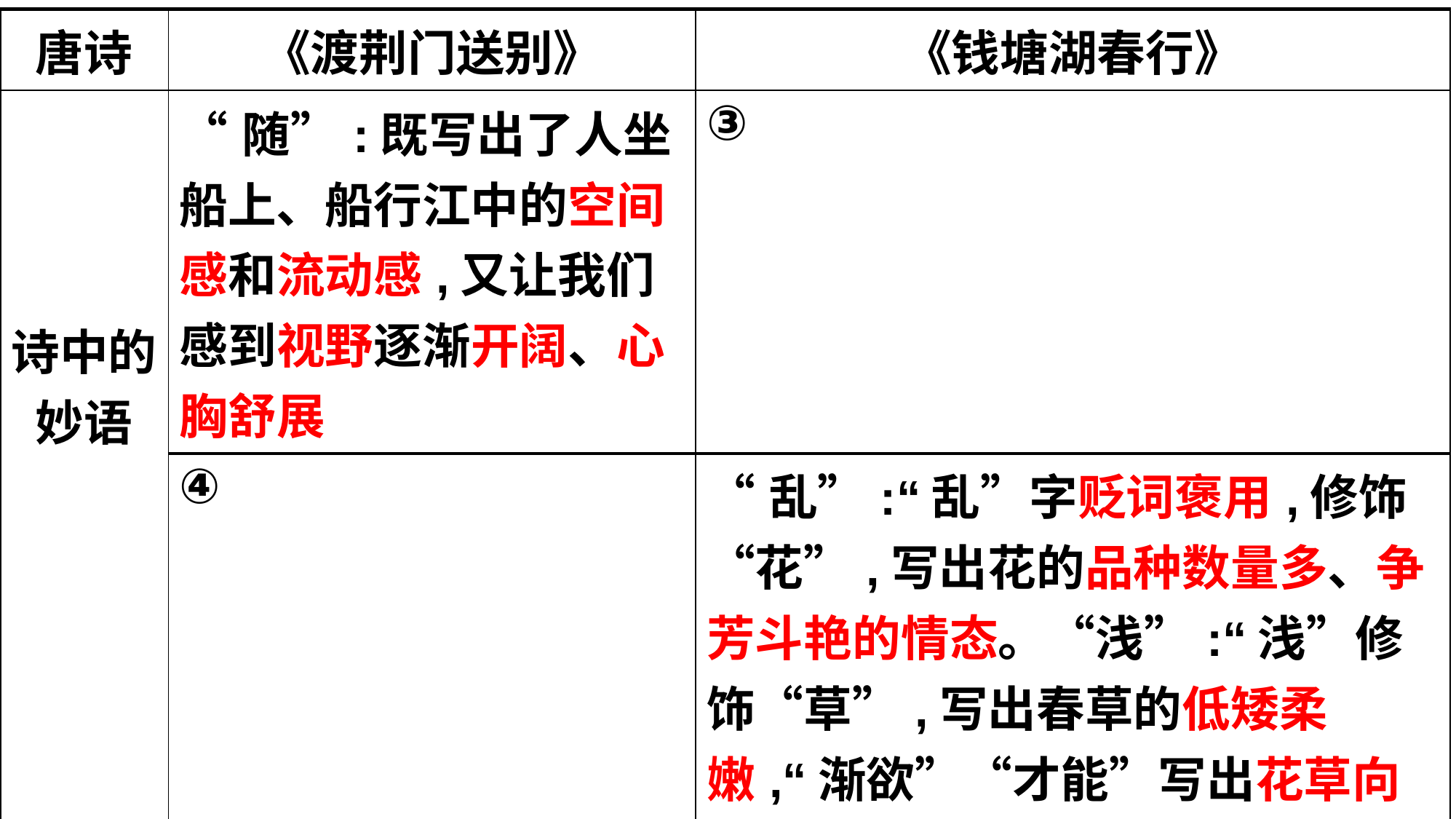

| 唐诗 | 《渡荆门送别》 | 《钱塘湖春行》 |
| --- | --- | --- |
| 诗中的 妙语 | “随”:既写出了人坐船上、船行江中的空间感和流动感,又让我们感到视野逐渐开阔、心胸舒展 | ③ |
|  | ④ | “乱”:“乱”字贬词褒用,修饰“花”,写出花的品种数量多、争芳斗艳的情态。“浅”:“浅”修饰“草”,写出春草的低矮柔嫩,“渐欲”“才能”写出花草向荣的趋势,描绘了春的发展变化,突出春的勃勃生机 |
| 诗人的 情致 | ⑤ | 早春游湖无比喜悦,西湖美景令人陶醉 |